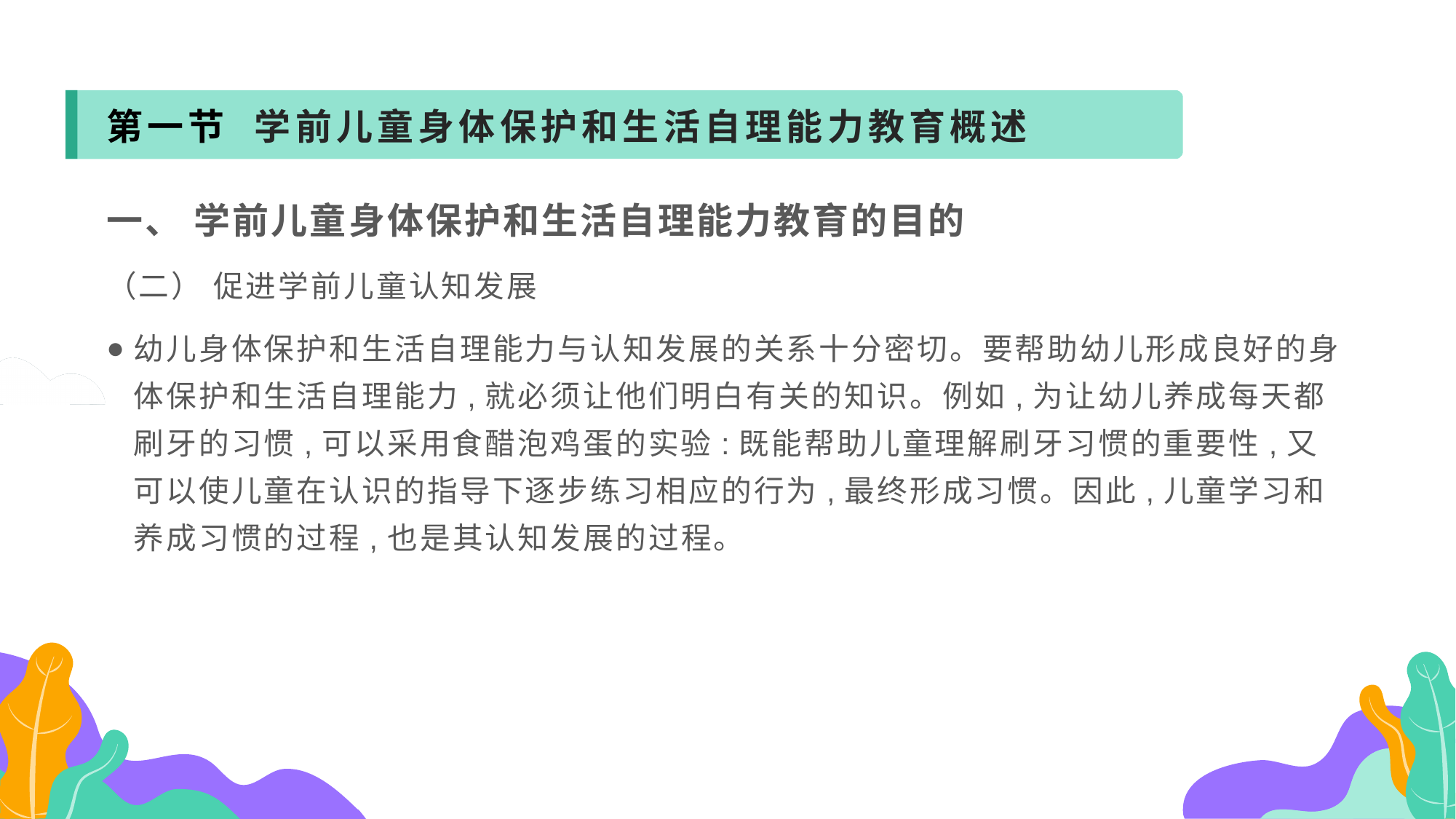

第一节  学前儿童身体保护和生活自理能力教育概述
一、 学前儿童身体保护和生活自理能力教育的目的
（二） 促进学前儿童认知发展
幼儿身体保护和生活自理能力与认知发展的关系十分密切。要帮助幼儿形成良好的身体保护和生活自理能力,就必须让他们明白有关的知识。例如,为让幼儿养成每天都刷牙的习惯,可以采用食醋泡鸡蛋的实验:既能帮助儿童理解刷牙习惯的重要性,又可以使儿童在认识的指导下逐步练习相应的行为,最终形成习惯。因此,儿童学习和养成习惯的过程,也是其认知发展的过程。